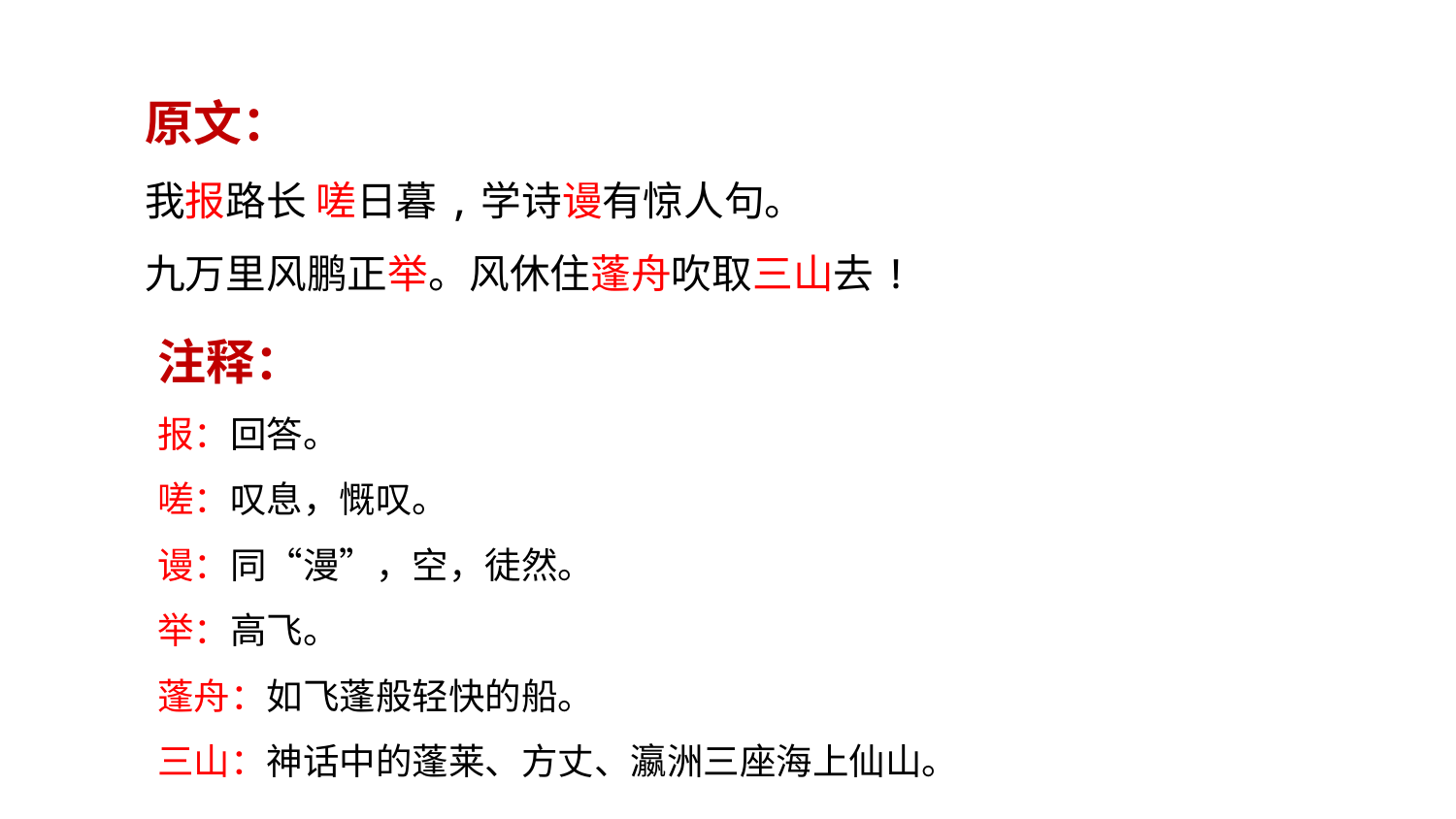

原文：
我报路长 嗟日暮,学诗谩有惊人句。
九万里风鹏正举。风休住蓬舟吹取三山去!

注释：
报：回答。
嗟：叹息，慨叹。
谩：同“漫”，空，徒然。
举：高飞。
蓬舟：如飞蓬般轻快的船。
三山：神话中的蓬莱、方丈、瀛洲三座海上仙山。